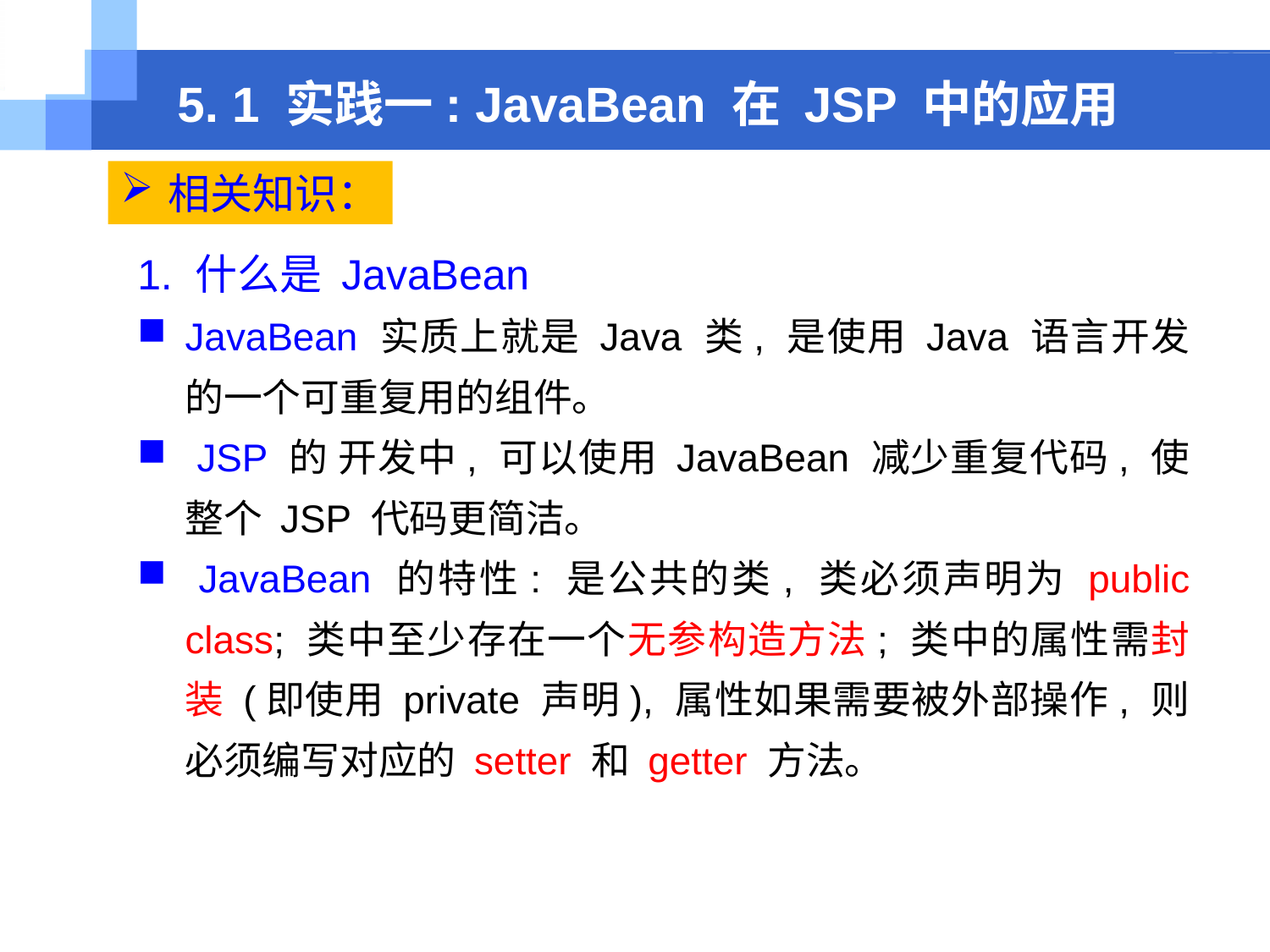

5. 1 实践一: JavaBean 在 JSP 中的应用
相关知识：
1. 什么是 JavaBean
JavaBean 实质上就是 Java 类, 是使用 Java 语言开发的一个可重复用的组件。
 JSP 的 开发中, 可以使用 JavaBean 减少重复代码, 使整个 JSP 代码更简洁。
 JavaBean 的特性: 是公共的类, 类必须声明为 public class; 类中至少存在一个无参构造方法; 类中的属性需封装 (即使用 private 声明), 属性如果需要被外部操作, 则必须编写对应的 setter 和 getter 方法。